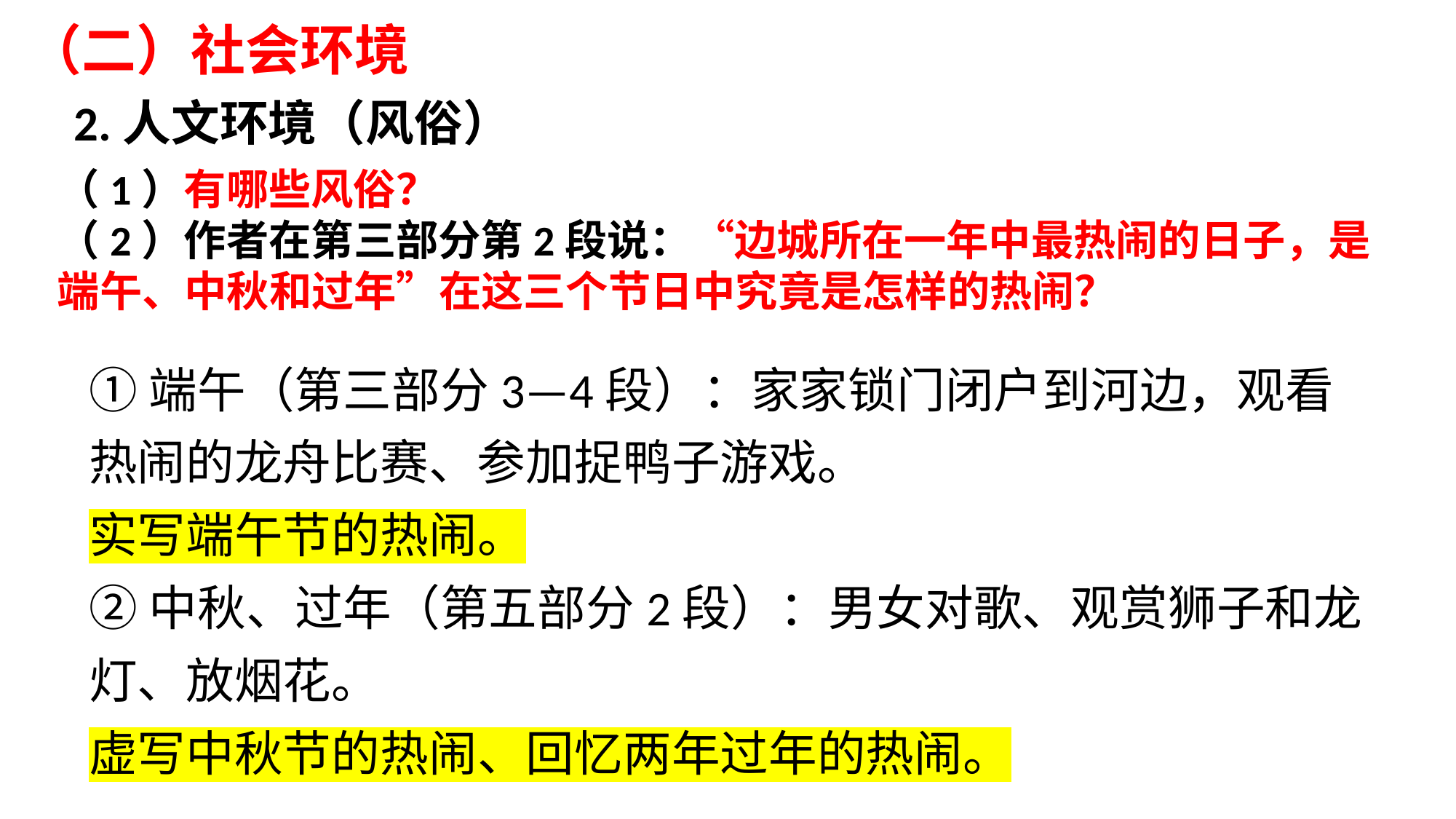

（二）社会环境
2.人文环境（风俗）
（1）有哪些风俗？
（2）作者在第三部分第2段说：“边城所在一年中最热闹的日子，是端午、中秋和过年”在这三个节日中究竟是怎样的热闹？
①端午（第三部分3—4段）：家家锁门闭户到河边，观看热闹的龙舟比赛、参加捉鸭子游戏。
实写端午节的热闹。
②中秋、过年（第五部分2段）：男女对歌、观赏狮子和龙灯、放烟花。
虚写中秋节的热闹、回忆两年过年的热闹。